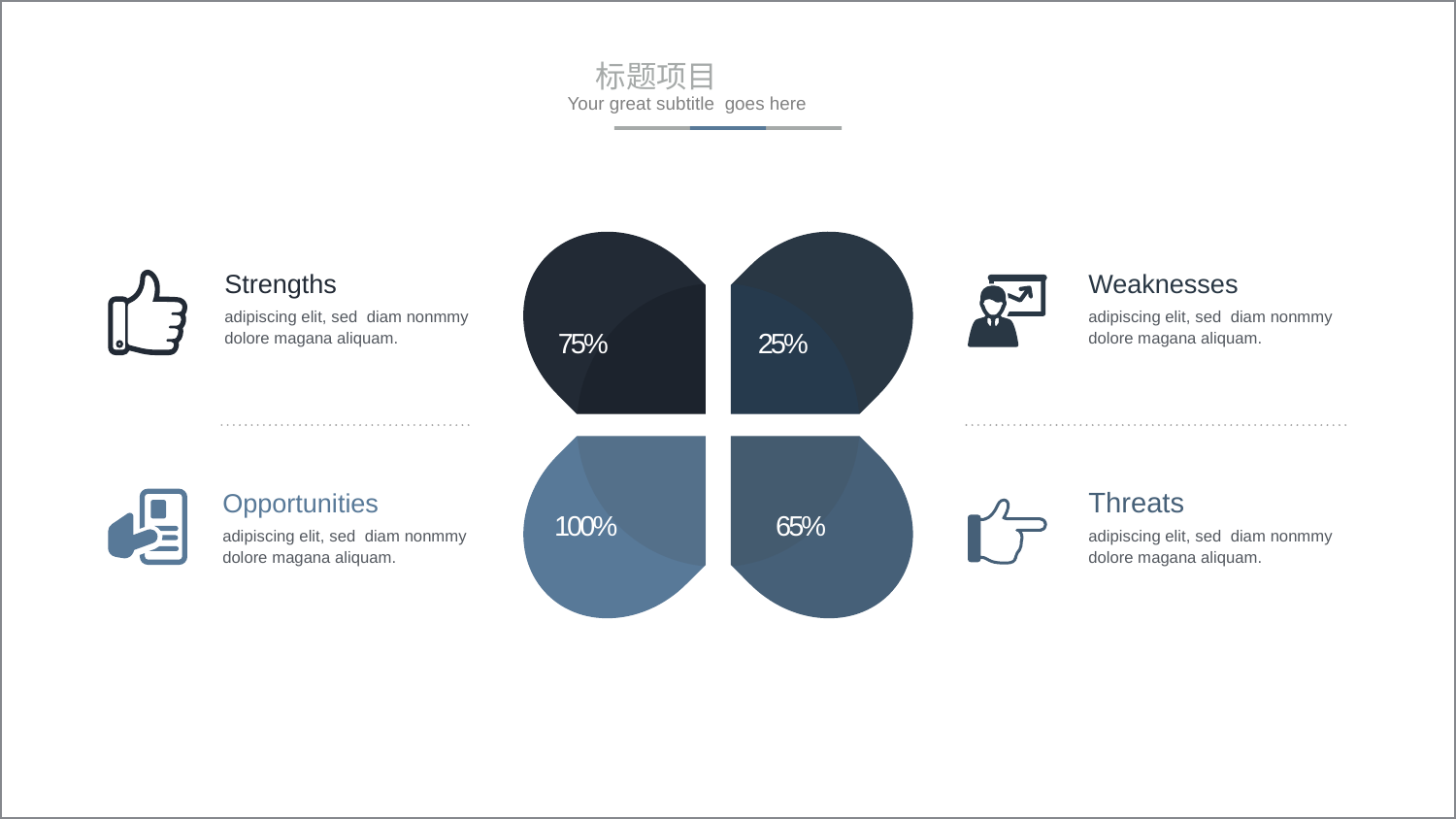

10
标题项目
Your great subtitle  goes here

Strengths
adipiscing elit, sed  diam nonmmy dolore magana aliquam.
Weaknesses
adipiscing elit, sed  diam nonmmy dolore magana aliquam.

75%
25%

Opportunities
adipiscing elit, sed  diam nonmmy dolore magana aliquam.
Threats
adipiscing elit, sed  diam nonmmy dolore magana aliquam.
100%
65%